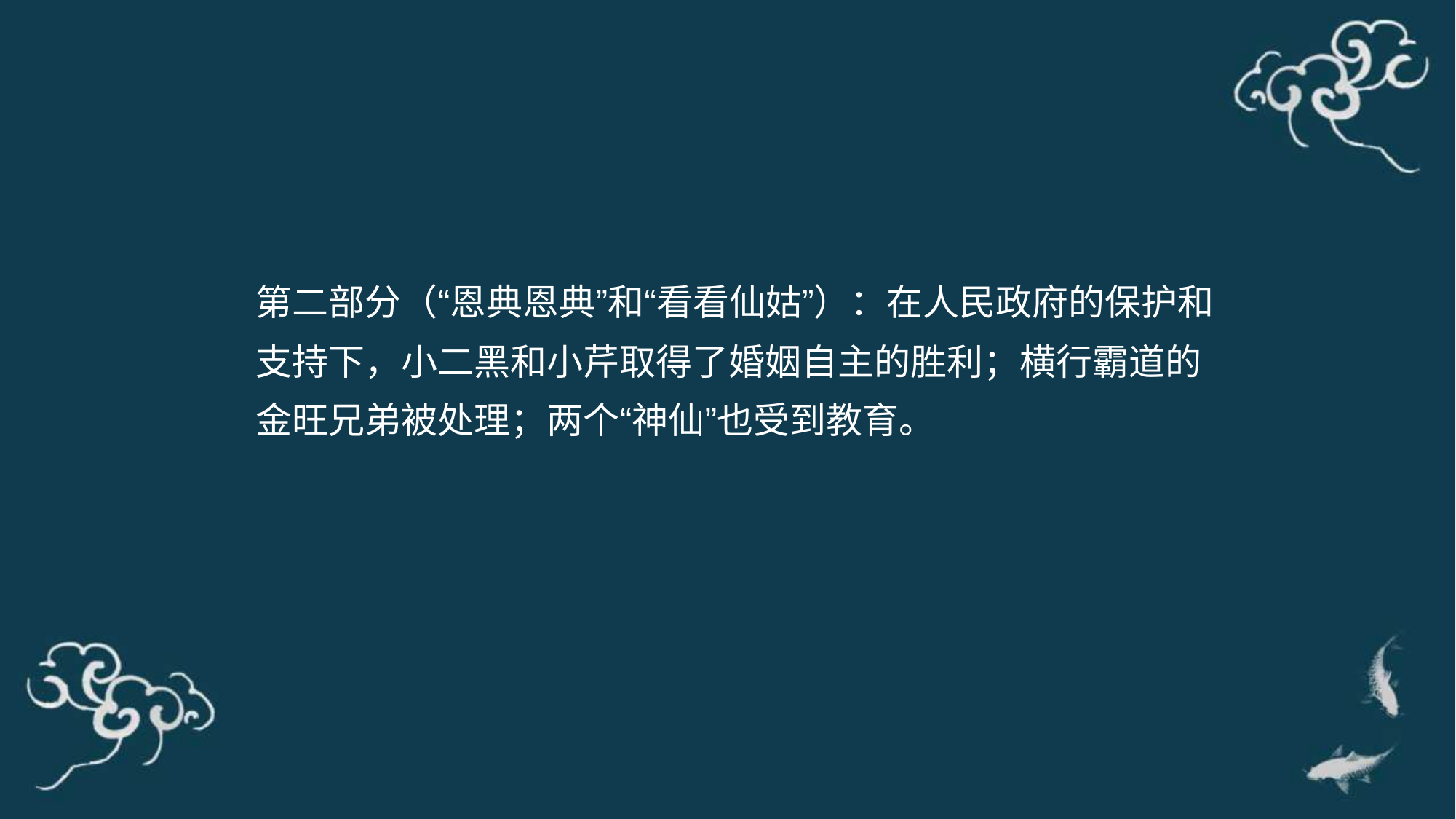

第二部分（“恩典恩典”和“看看仙姑”）：在人民政府的保护和支持下，小二黑和小芹取得了婚姻自主的胜利；横行霸道的金旺兄弟被处理；两个“神仙”也受到教育。